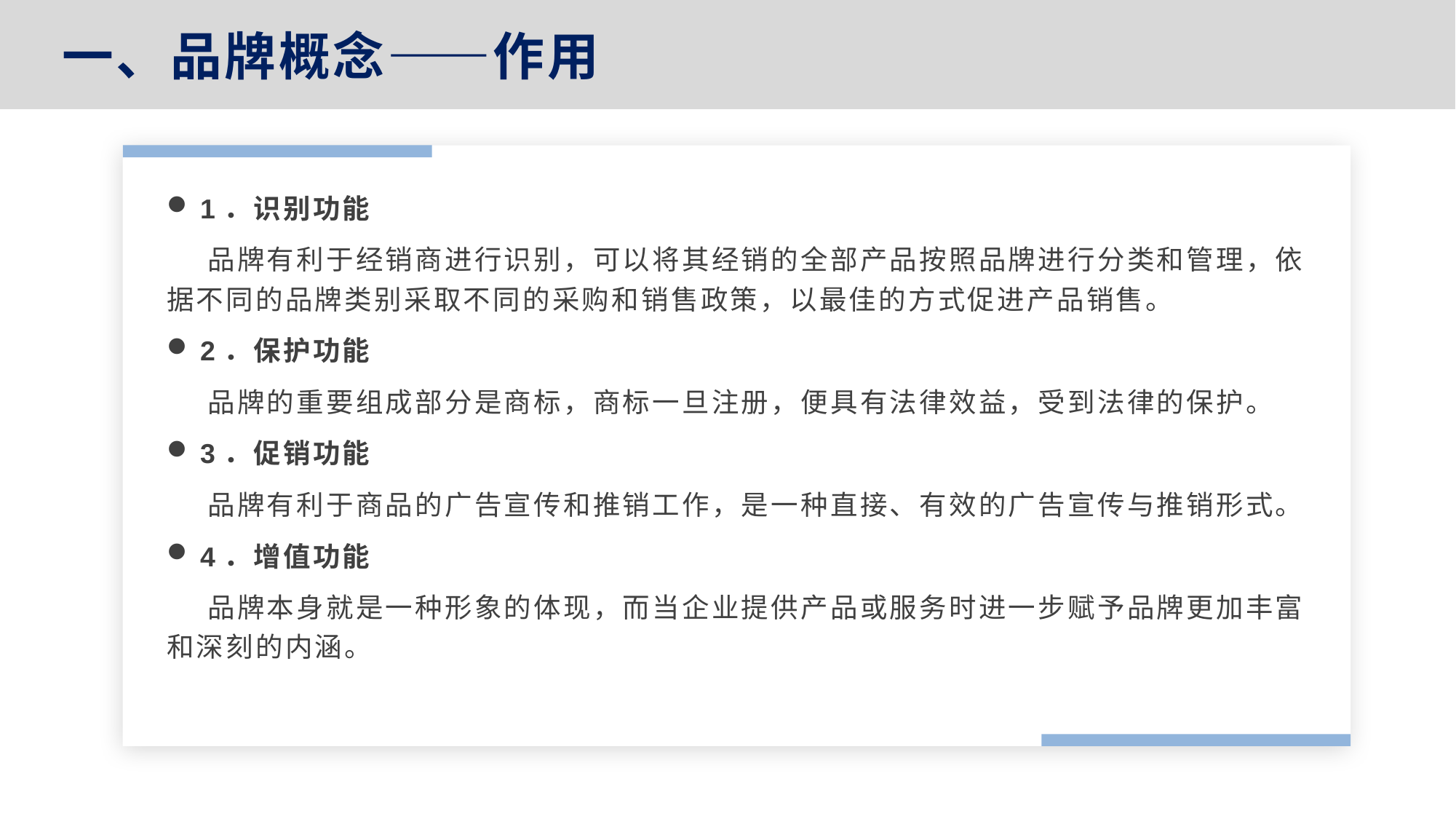

一、品牌概念——作用

1．识别功能
    品牌有利于经销商进行识别，可以将其经销的全部产品按照品牌进行分类和管理，依据不同的品牌类别采取不同的采购和销售政策，以最佳的方式促进产品销售。
2．保护功能
    品牌的重要组成部分是商标，商标一旦注册，便具有法律效益，受到法律的保护。
3．促销功能
    品牌有利于商品的广告宣传和推销工作，是一种直接、有效的广告宣传与推销形式。
4．增值功能
    品牌本身就是一种形象的体现，而当企业提供产品或服务时进一步赋予品牌更加丰富和深刻的内涵。